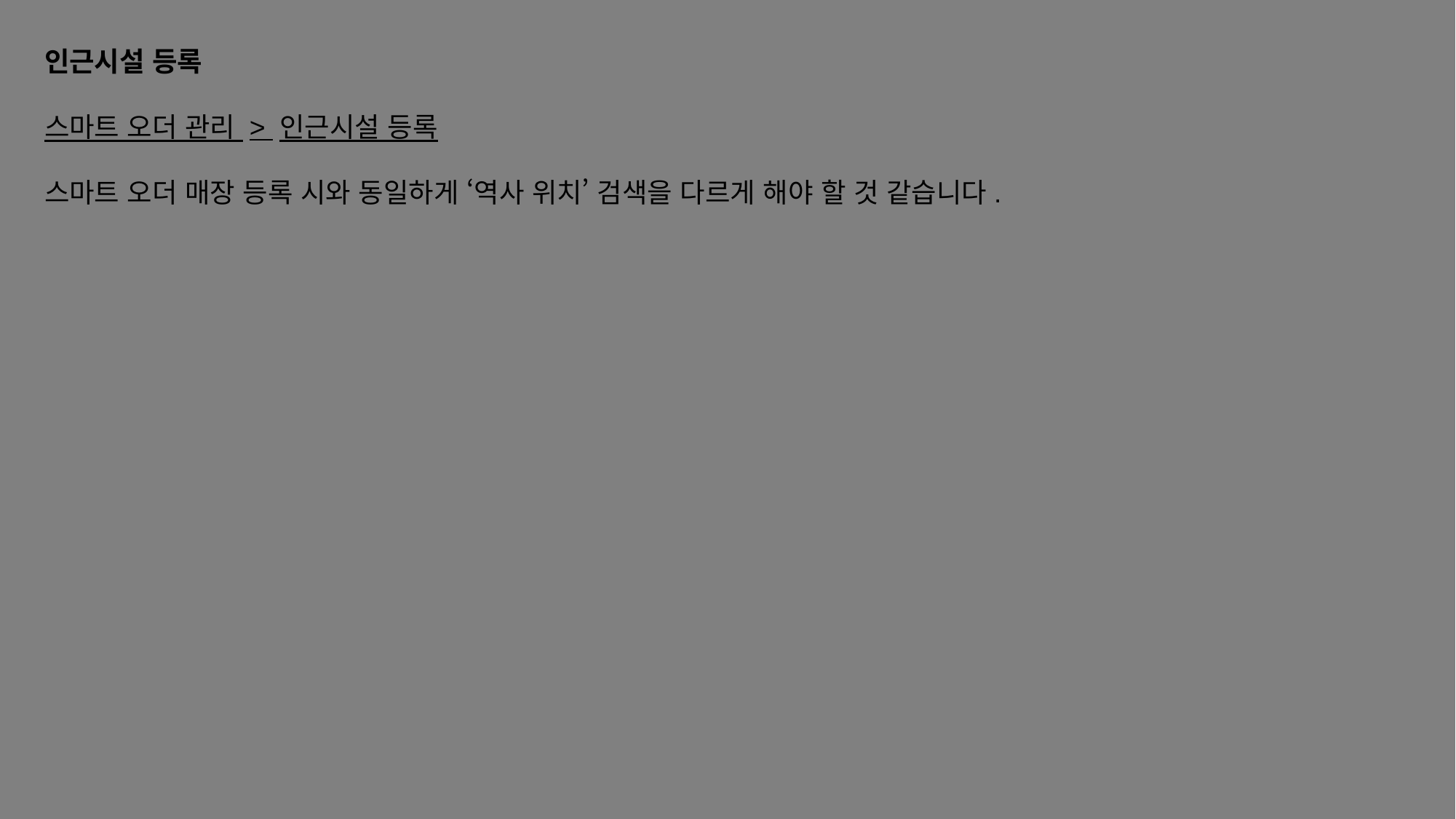

인근시설 등록

스마트 오더 관리 > 인근시설 등록

스마트 오더 매장 등록 시와 동일하게 ‘역사 위치’ 검색을 다르게 해야 할 것 같습니다.